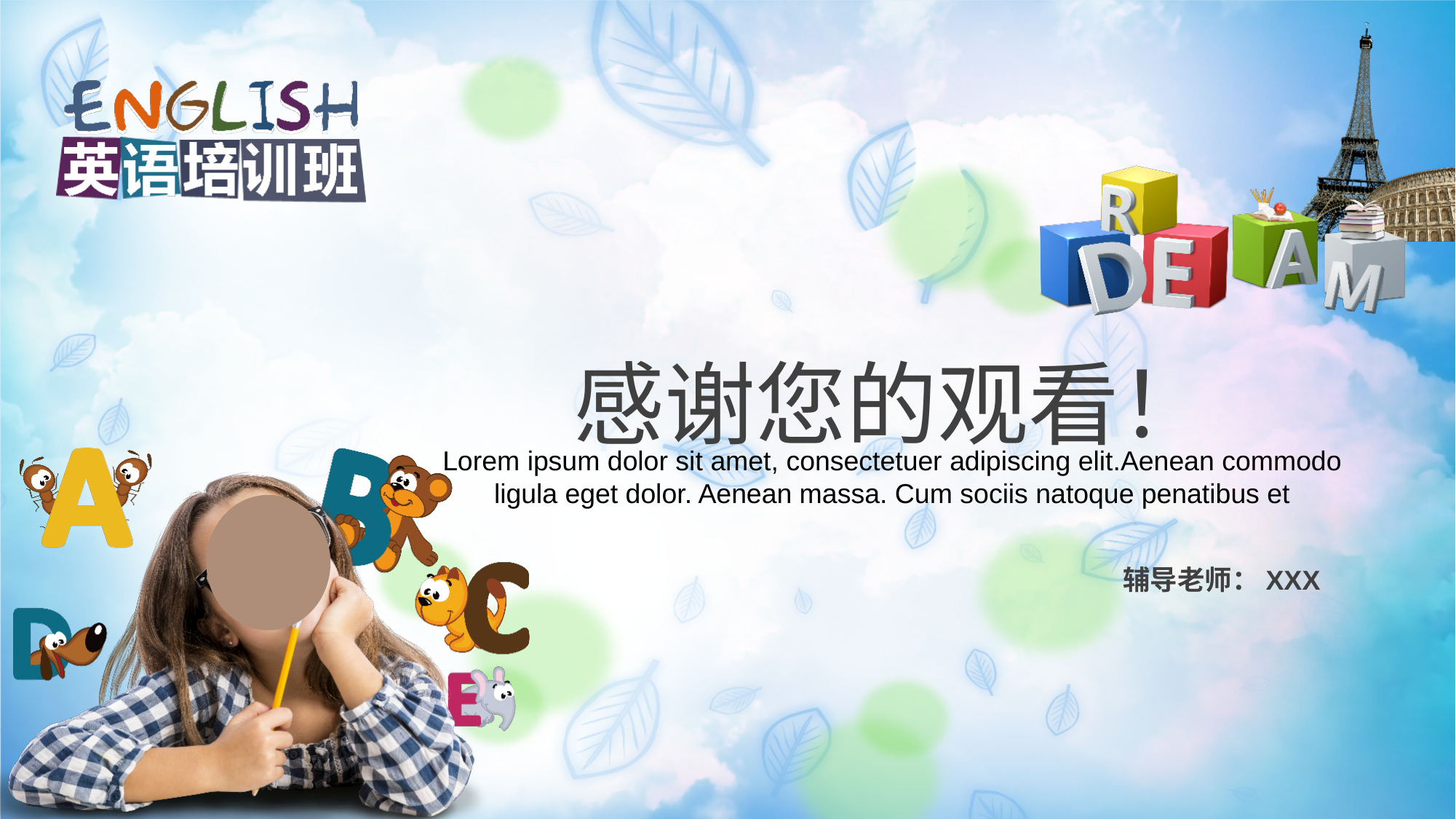

感谢您的观看！
Lorem ipsum dolor sit amet, consectetuer adipiscing elit.Aenean commodo ligula eget dolor. Aenean massa. Cum sociis natoque penatibus et

辅导老师：XXX